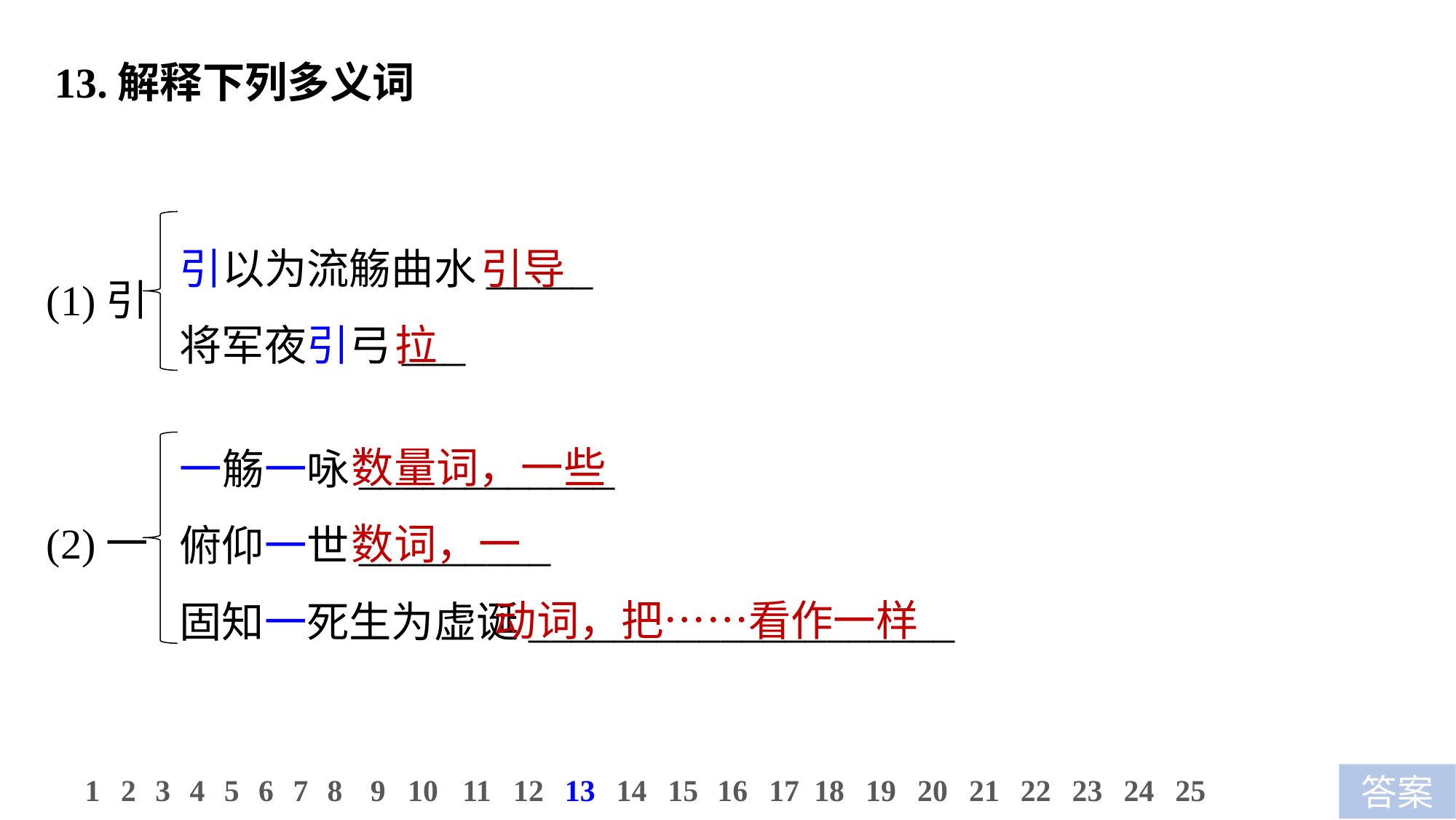

13.解释下列多义词
引以为流觞曲水_____
将军夜引弓___
        引导
拉

(1)引
数量词，一些
数词，一
              动词，把……看作一样
一觞一咏____________
俯仰一世_________
固知一死生为虚诞____________________

(2)一
11
12
13
14
15
16
17
18
19
20
21
22
23
24
25
1
2
3
4
5
6
7
8
9
10
答案